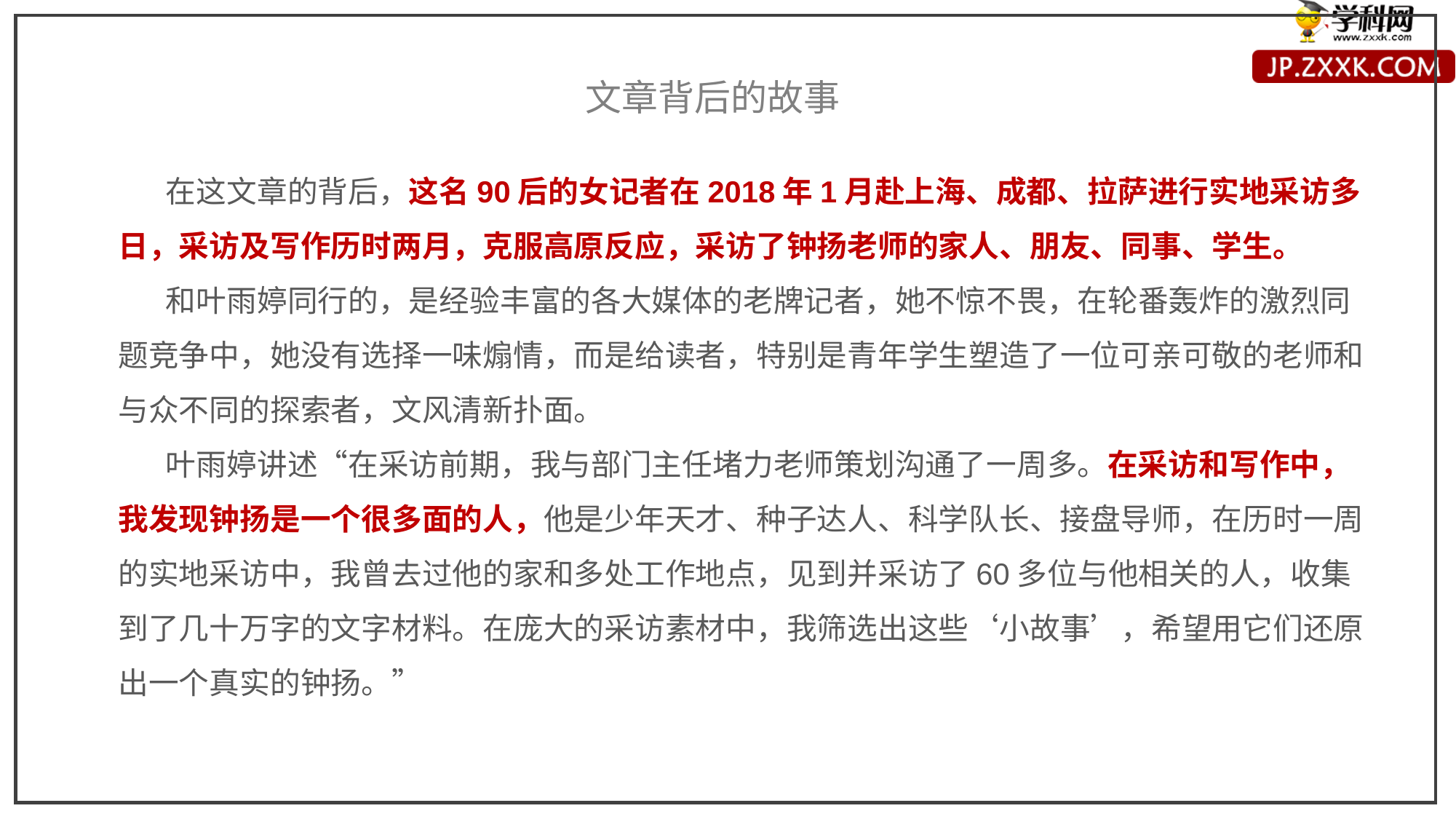

文章背后的故事
      在这文章的背后，这名90后的女记者在2018年1月赴上海、成都、拉萨进行实地采访多日，采访及写作历时两月，克服高原反应，采访了钟扬老师的家人、朋友、同事、学生。
      和叶雨婷同行的，是经验丰富的各大媒体的老牌记者，她不惊不畏，在轮番轰炸的激烈同题竞争中，她没有选择一味煽情，而是给读者，特别是青年学生塑造了一位可亲可敬的老师和与众不同的探索者，文风清新扑面。
      叶雨婷讲述“在采访前期，我与部门主任堵力老师策划沟通了一周多。在采访和写作中，我发现钟扬是一个很多面的人，他是少年天才、种子达人、科学队长、接盘导师，在历时一周的实地采访中，我曾去过他的家和多处工作地点，见到并采访了60多位与他相关的人，收集到了几十万字的文字材料。在庞大的采访素材中，我筛选出这些‘小故事’，希望用它们还原出一个真实的钟扬。”